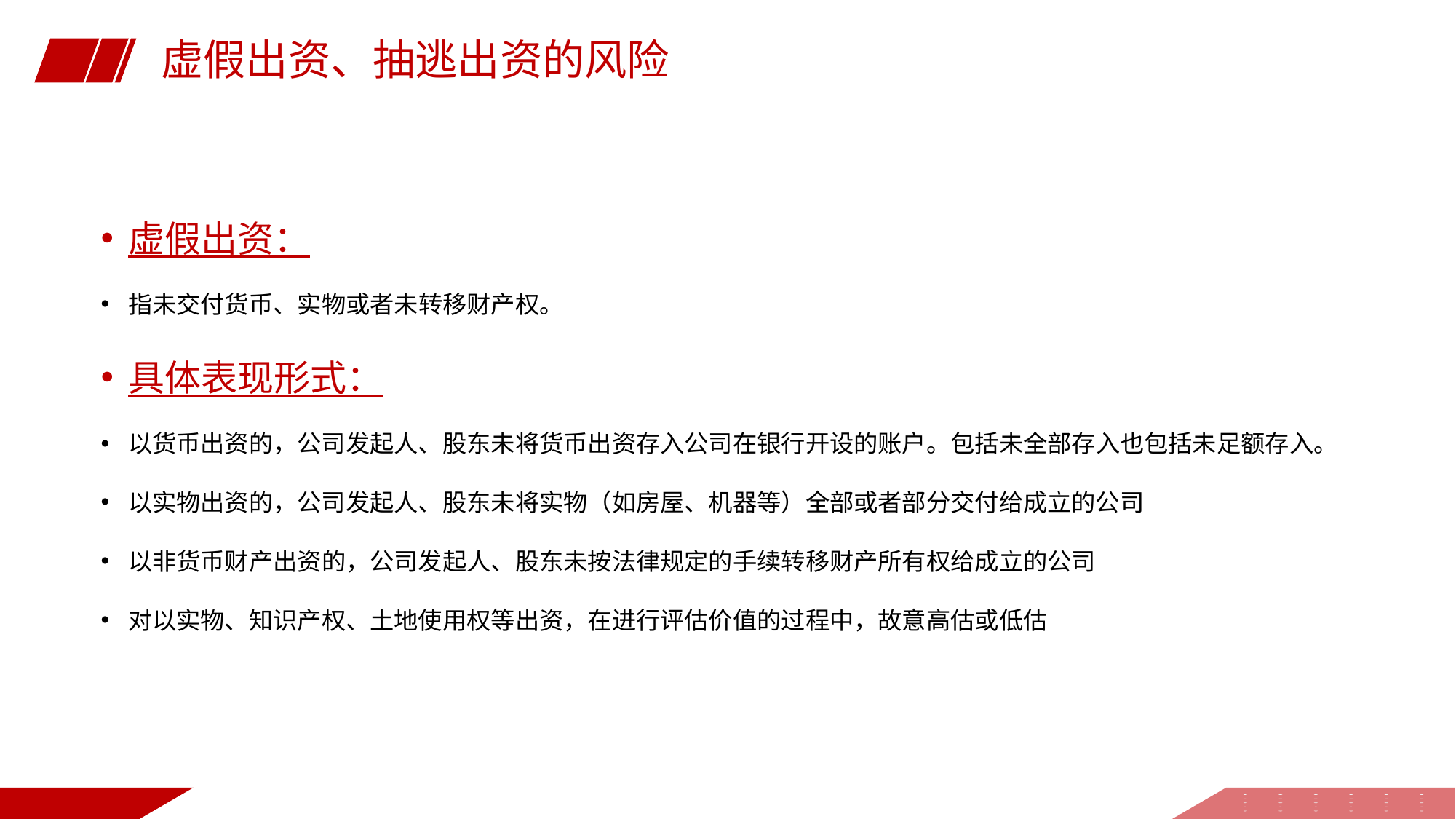

虚假出资、抽逃出资的风险
虚假出资：
指未交付货币、实物或者未转移财产权。
具体表现形式：
以货币出资的，公司发起人、股东未将货币出资存入公司在银行开设的账户。包括未全部存入也包括未足额存入。
以实物出资的，公司发起人、股东未将实物（如房屋、机器等）全部或者部分交付给成立的公司
以非货币财产出资的，公司发起人、股东未按法律规定的手续转移财产所有权给成立的公司
对以实物、知识产权、土地使用权等出资，在进行评估价值的过程中，故意高估或低估